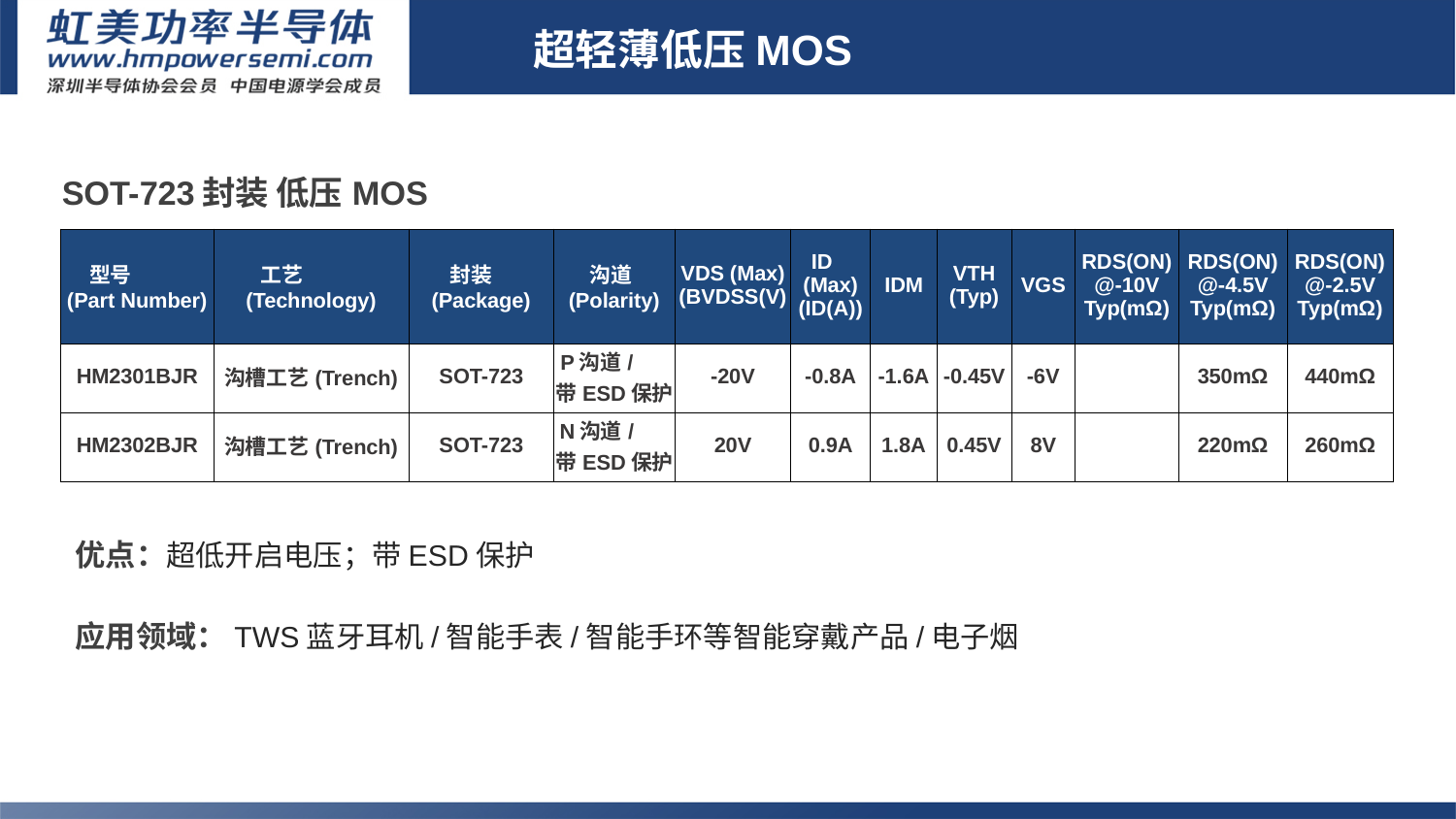

超轻薄低压MOS
| SOT-723封装 低压MOS |  |  |  |  |  |  |  |  |  |  |  |
| --- | --- | --- | --- | --- | --- | --- | --- | --- | --- | --- | --- |
| 型号 (Part Number) | 工艺 (Technology) | 封装 (Package) | 沟道(Polarity) | VDS (Max) (BVDSS(V) | ID (Max) (ID(A)) | IDM | VTH (Typ) | VGS | RDS(ON) @-10V Typ(mΩ) | RDS(ON) @-4.5V Typ(mΩ) | RDS(ON) @-2.5V Typ(mΩ) |
| HM2301BJR | 沟槽工艺(Trench) | SOT-723 | P沟道/ 带ESD保护 | -20V | -0.8A | -1.6A | -0.45V | -6V |  | 350mΩ | 440mΩ |
| HM2302BJR | 沟槽工艺(Trench) | SOT-723 | N沟道/ 带ESD保护 | 20V | 0.9A | 1.8A | 0.45V | 8V |  | 220mΩ | 260mΩ |
# 8-5
1.Sic二极管/GaN FET/IGBT单管
优点：超低开启电压；带ESD保护

应用领域：TWS蓝牙耳机/智能手表/智能手环等智能穿戴产品/电子烟